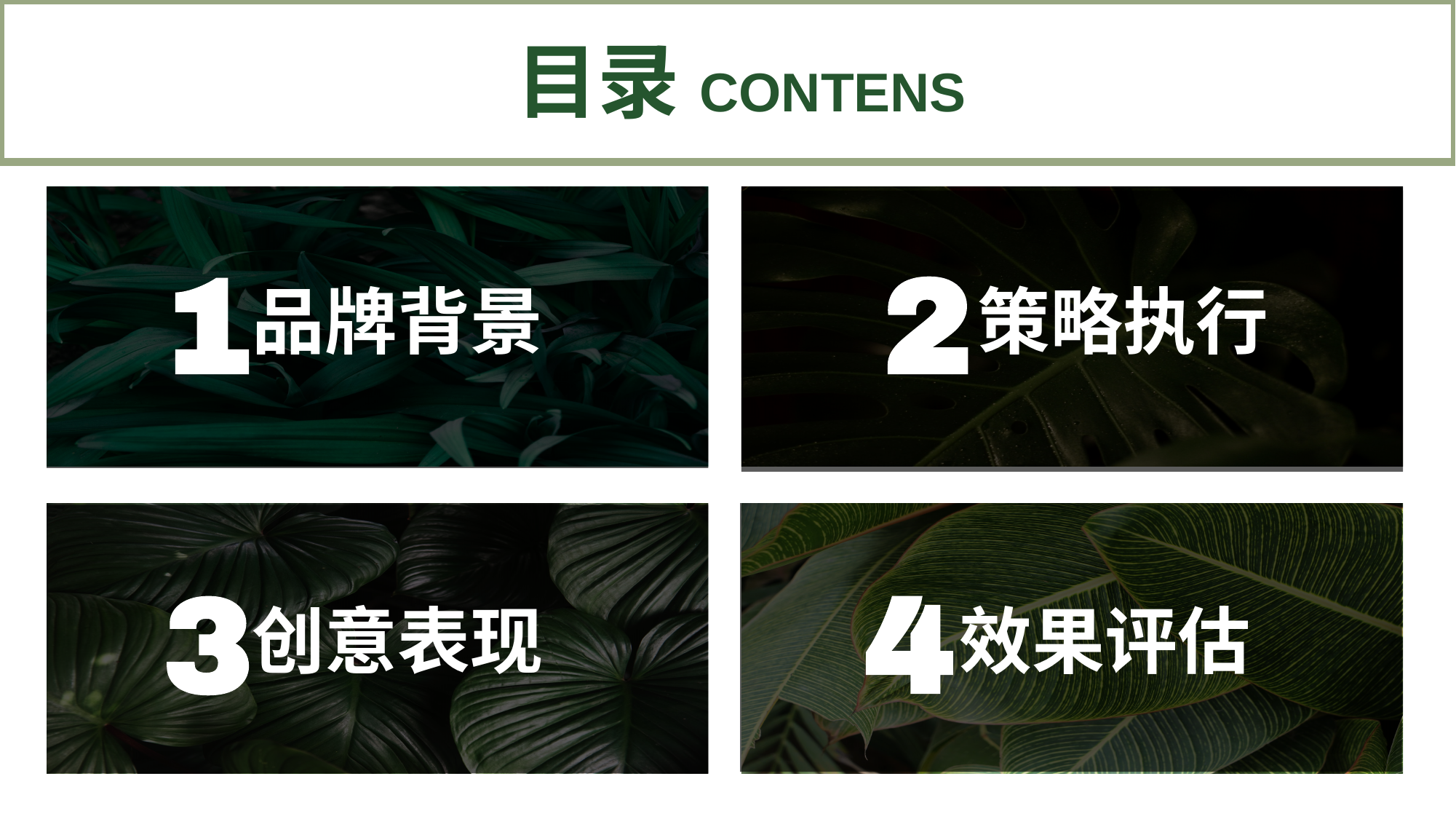

目录CONTENS

1
2
品牌背景
策略执行

3
4
创意表现
效果评估